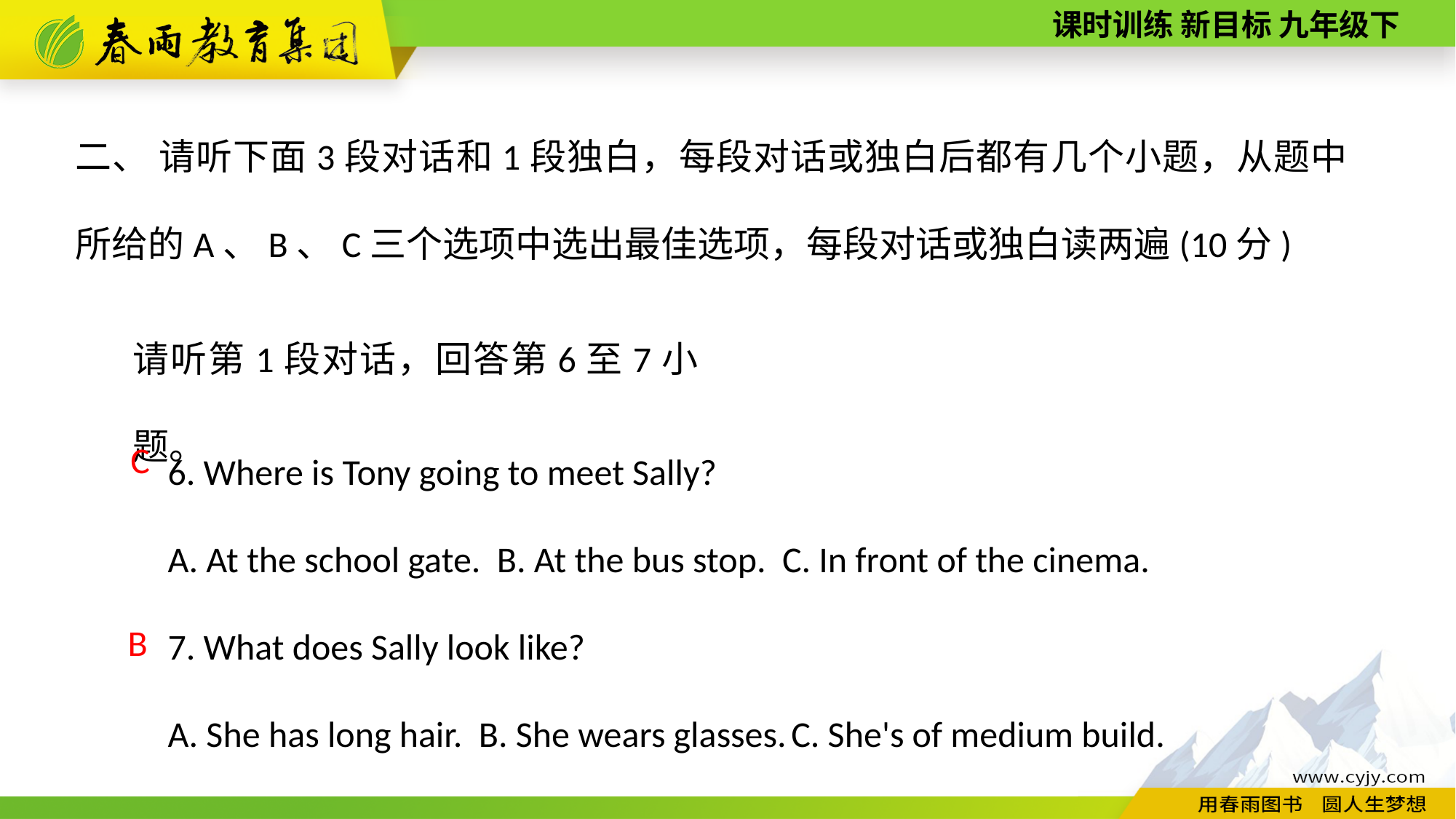

二、 请听下面3段对话和1段独白，每段对话或独白后都有几个小题，从题中所给的A、B、C三个选项中选出最佳选项，每段对话或独白读两遍(10分)
请听第1段对话，回答第6至7小题。
6. Where is Tony going to meet Sally?
A. At the school gate.  B. At the bus stop.  C. In front of the cinema.
7. What does Sally look like?
A. She has long hair.  B. She wears glasses. C. She's of medium build.
C
B